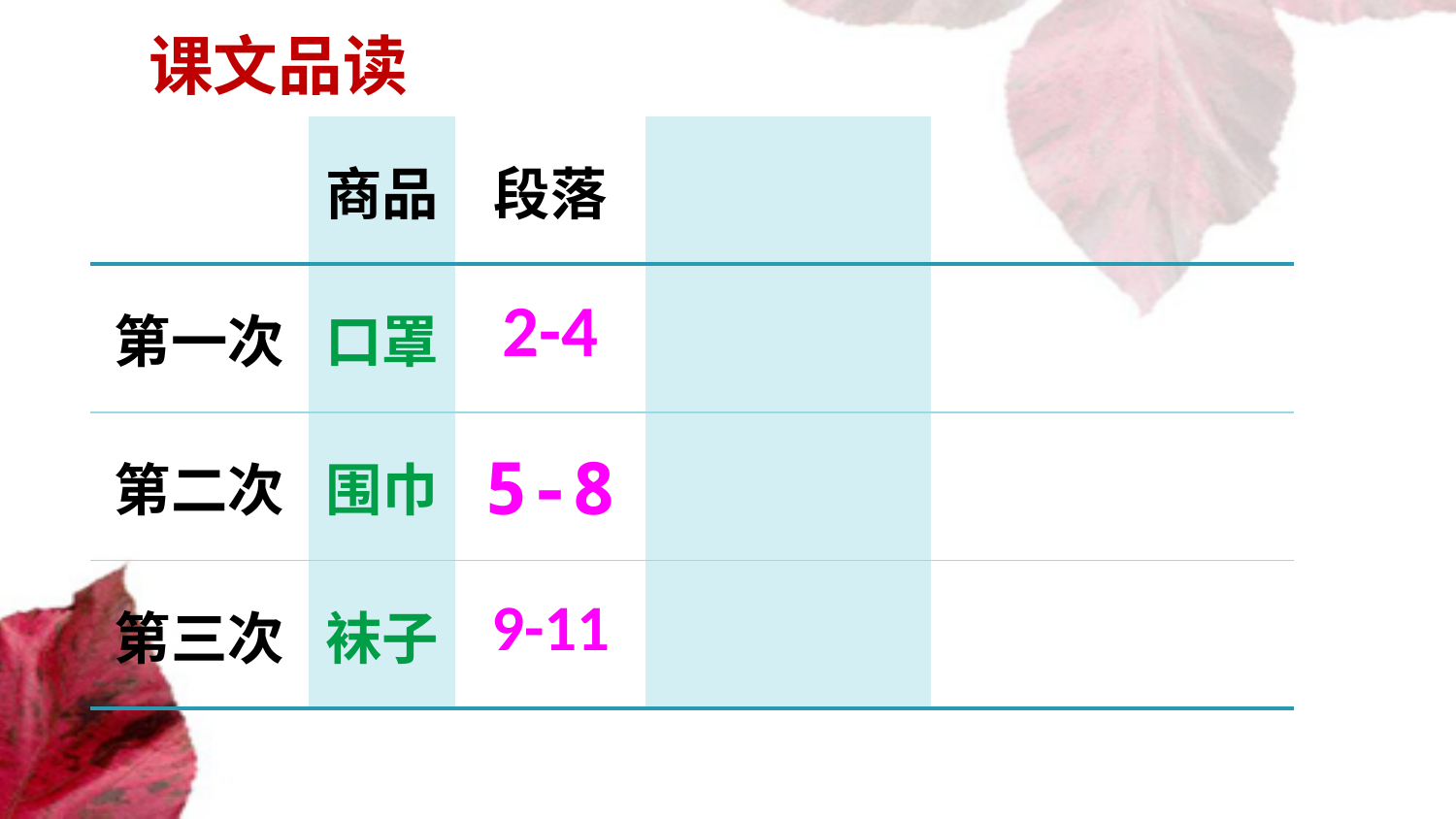

课文品读

|  | 商品 | 段落 |  |  |
| --- | --- | --- | --- | --- |
| 第一次 | 口罩 | 2-4 |  |  |
| 第二次 | 围巾 | 5-8 |  |  |
| 第三次 | 袜子 | 9-11 |  |  |